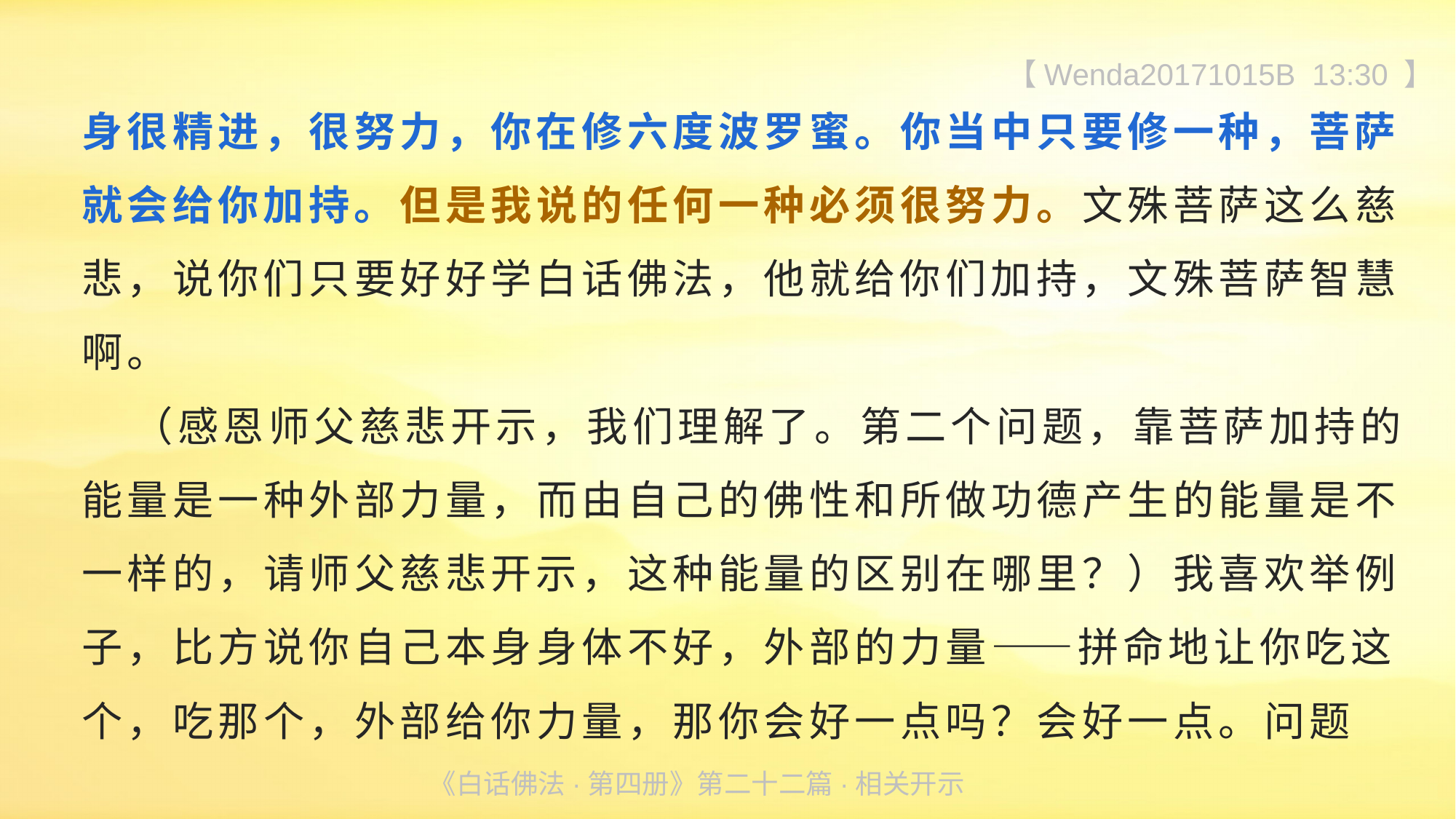

【Wenda20171015B  13:30 】
身很精进，很努力，你在修六度波罗蜜。你当中只要修一种，菩萨就会给你加持。但是我说的任何一种必须很努力。文殊菩萨这么慈悲，说你们只要好好学白话佛法，他就给你们加持，文殊菩萨智慧啊。
   （感恩师父慈悲开示，我们理解了。第二个问题，靠菩萨加持的能量是一种外部力量，而由自己的佛性和所做功德产生的能量是不一样的，请师父慈悲开示，这种能量的区别在哪里？）我喜欢举例子，比方说你自己本身身体不好，外部的力量——拼命地让你吃这个，吃那个，外部给你力量，那你会好一点吗？会好一点。问题
《白话佛法·第四册》第二十二篇·相关开示